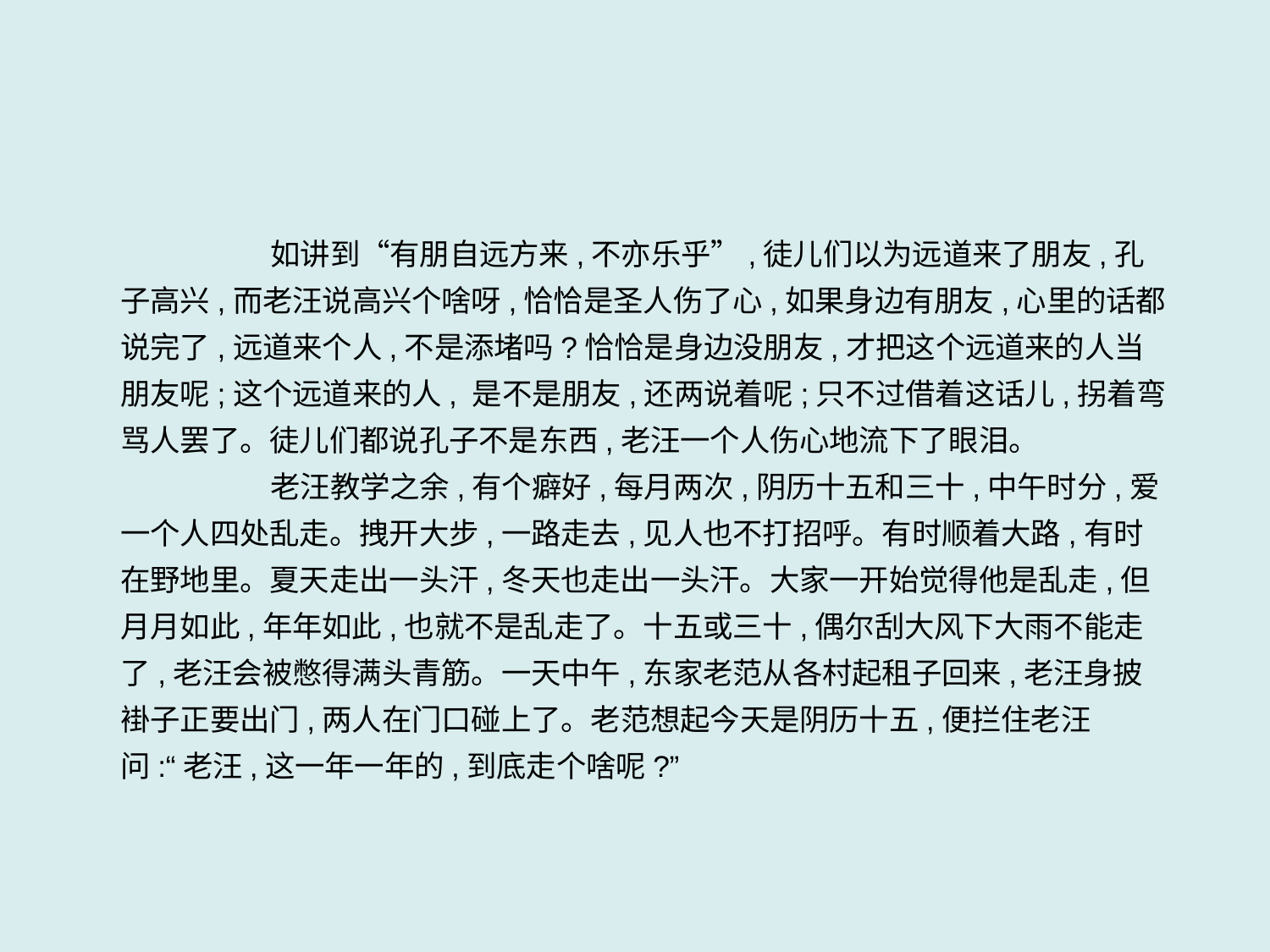

如讲到“有朋自远方来,不亦乐乎”,徒儿们以为远道来了朋友,孔子高兴,而老汪说高兴个啥呀,恰恰是圣人伤了心,如果身边有朋友,心里的话都说完了,远道来个人,不是添堵吗?恰恰是身边没朋友,才把这个远道来的人当朋友呢;这个远道来的人, 是不是朋友,还两说着呢;只不过借着这话儿,拐着弯骂人罢了。徒儿们都说孔子不是东西,老汪一个人伤心地流下了眼泪。
老汪教学之余,有个癖好,每月两次,阴历十五和三十,中午时分,爱一个人四处乱走。拽开大步,一路走去,见人也不打招呼。有时顺着大路,有时在野地里。夏天走出一头汗,冬天也走出一头汗。大家一开始觉得他是乱走,但月月如此,年年如此,也就不是乱走了。十五或三十,偶尔刮大风下大雨不能走了,老汪会被憋得满头青筋。一天中午,东家老范从各村起租子回来,老汪身披褂子正要出门,两人在门口碰上了。老范想起今天是阴历十五,便拦住老汪问:“老汪,这一年一年的,到底走个啥呢?”